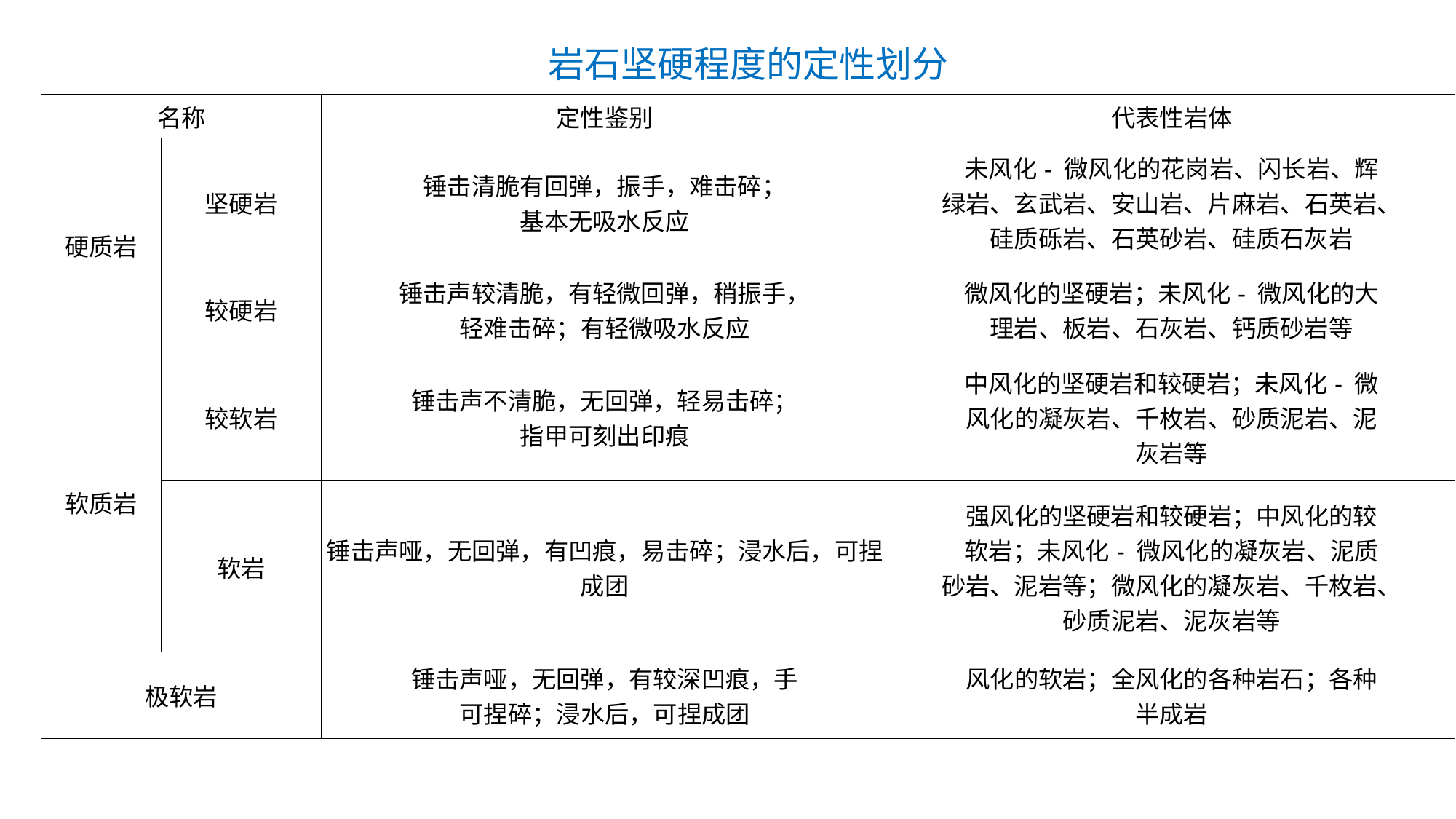

| 岩石坚硬程度的定性划分 |  |  |  |
| --- | --- | --- | --- |
| 名称 |  | 定性鉴别 | 代表性岩体 |
| 硬质岩 | 坚硬岩 | 锤击清脆有回弹，振手，难击碎； 基本无吸水反应 | 未风化- 微风化的花岗岩、闪长岩、辉 绿岩、玄武岩、安山岩、片麻岩、石英岩、 硅质砾岩、石英砂岩、硅质石灰岩 |
|  | 较硬岩 | 锤击声较清脆，有轻微回弹，稍振手， 轻难击碎；有轻微吸水反应 | 微风化的坚硬岩；未风化- 微风化的大 理岩、板岩、石灰岩、钙质砂岩等 |
| 软质岩 | 较软岩 | 锤击声不清脆，无回弹，轻易击碎； 指甲可刻出印痕 | 中风化的坚硬岩和较硬岩；未风化- 微 风化的凝灰岩、千枚岩、砂质泥岩、泥 灰岩等 |
|  | 软岩 | 锤击声哑，无回弹，有凹痕，易击碎；浸水后，可捏成团 | 强风化的坚硬岩和较硬岩；中风化的较 软岩；未风化- 微风化的凝灰岩、泥质 砂岩、泥岩等；微风化的凝灰岩、千枚岩、 砂质泥岩、泥灰岩等 |
| 极软岩 |  | 锤击声哑，无回弹，有较深凹痕，手 可捏碎；浸水后，可捏成团 | 风化的软岩；全风化的各种岩石；各种 半成岩 |